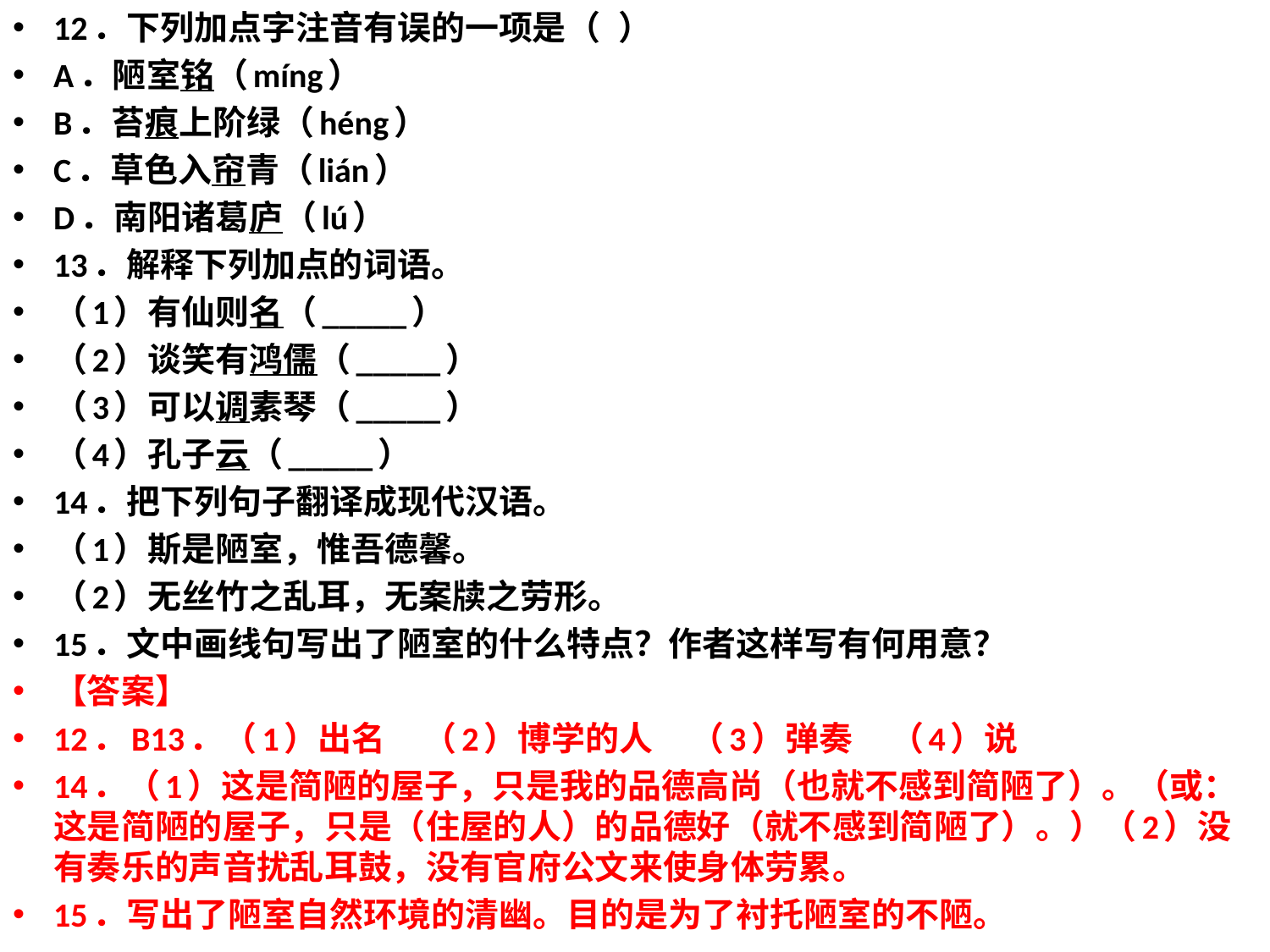

12．下列加点字注音有误的一项是（  ）
A．陋室铭（míng）
B．苔痕上阶绿（héng）
C．草色入帘青（lián）
D．南阳诸葛庐（lú）
13．解释下列加点的词语。
（1）有仙则名（_____）
（2）谈笑有鸿儒（_____）
（3）可以调素琴（_____）
（4）孔子云（_____）
14．把下列句子翻译成现代汉语。
（1）斯是陋室，惟吾德馨。
（2）无丝竹之乱耳，无案牍之劳形。
15．文中画线句写出了陋室的什么特点？作者这样写有何用意？
【答案】
12．B13．（1）出名    （2）博学的人    （3）弹奏    （4）说
14．（1）这是简陋的屋子，只是我的品德高尚（也就不感到简陋了）。（或：这是简陋的屋子，只是（住屋的人）的品德好（就不感到简陋了）。）（2）没有奏乐的声音扰乱耳鼓，没有官府公文来使身体劳累。
15．写出了陋室自然环境的清幽。目的是为了衬托陋室的不陋。

#